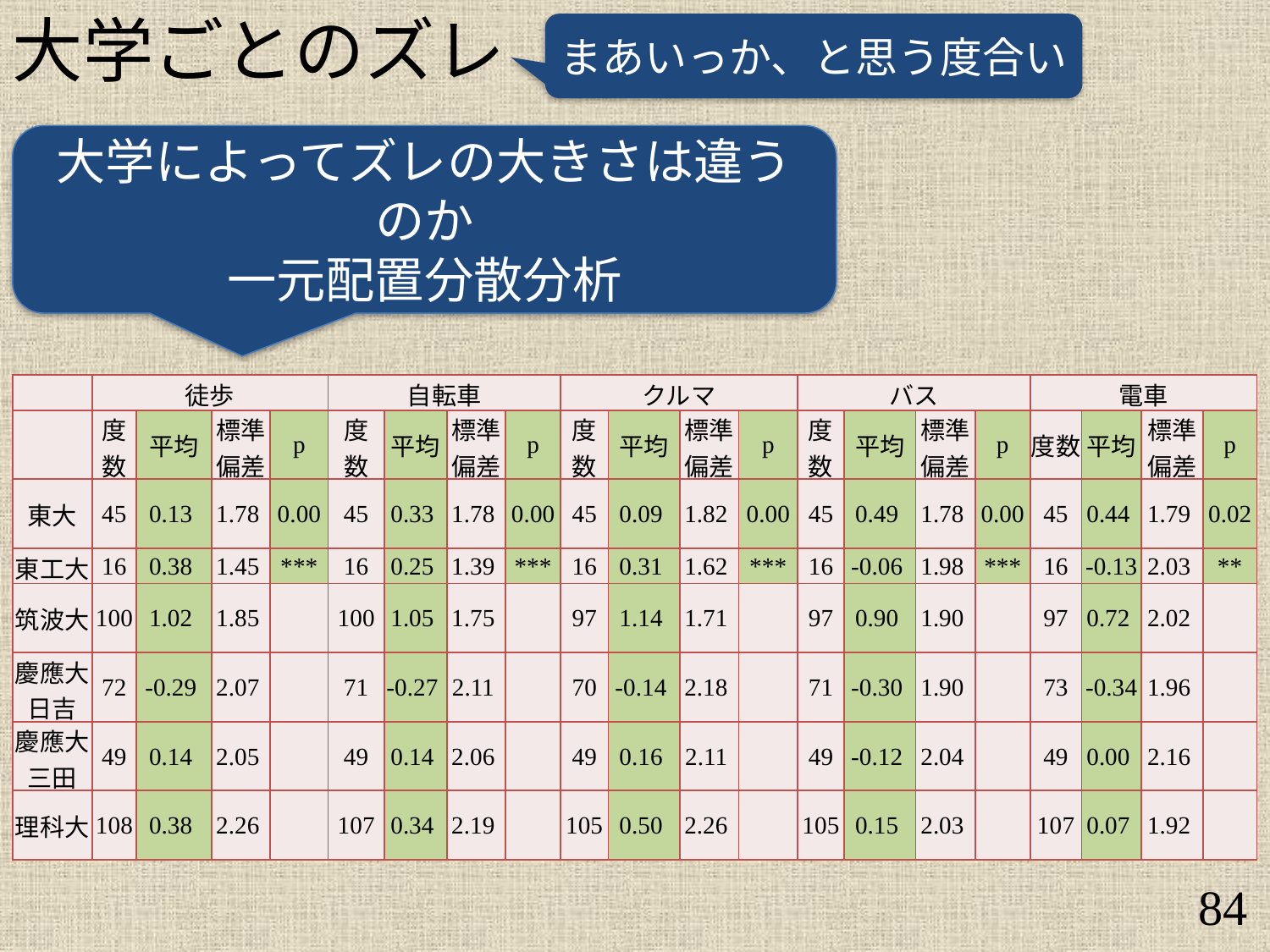

大学ごとのズレ
まあいっか、と思う度合い
大学によってズレの大きさは違うのか
一元配置分散分析
|  | 徒歩 |  |  |  | 自転車 |  |  |  | クルマ |  |  |  | バス |  |  |  | 電車 |  |  |  |
| --- | --- | --- | --- | --- | --- | --- | --- | --- | --- | --- | --- | --- | --- | --- | --- | --- | --- | --- | --- | --- |
|  | 度数 | 平均 | 標準 偏差 | p | 度 数 | 平均 | 標準 偏差 | p | 度数 | 平均 | 標準 偏差 | p | 度数 | 平均 | 標準 偏差 | p | 度数 | 平均 | 標準 偏差 | p |
| 東大 | 45 | 0.13 | 1.78 | 0.00 | 45 | 0.33 | 1.78 | 0.00 | 45 | 0.09 | 1.82 | 0.00 | 45 | 0.49 | 1.78 | 0.00 | 45 | 0.44 | 1.79 | 0.02 |
| 東工大 | 16 | 0.38 | 1.45 | \*\*\* | 16 | 0.25 | 1.39 | \*\*\* | 16 | 0.31 | 1.62 | \*\*\* | 16 | -0.06 | 1.98 | \*\*\* | 16 | -0.13 | 2.03 | \*\* |
| 筑波大 | 100 | 1.02 | 1.85 |  | 100 | 1.05 | 1.75 |  | 97 | 1.14 | 1.71 |  | 97 | 0.90 | 1.90 |  | 97 | 0.72 | 2.02 |  |
| 慶應大日吉 | 72 | -0.29 | 2.07 |  | 71 | -0.27 | 2.11 |  | 70 | -0.14 | 2.18 |  | 71 | -0.30 | 1.90 |  | 73 | -0.34 | 1.96 |  |
| 慶應大三田 | 49 | 0.14 | 2.05 |  | 49 | 0.14 | 2.06 |  | 49 | 0.16 | 2.11 |  | 49 | -0.12 | 2.04 |  | 49 | 0.00 | 2.16 |  |
| 理科大 | 108 | 0.38 | 2.26 |  | 107 | 0.34 | 2.19 |  | 105 | 0.50 | 2.26 |  | 105 | 0.15 | 2.03 |  | 107 | 0.07 | 1.92 |  |
84